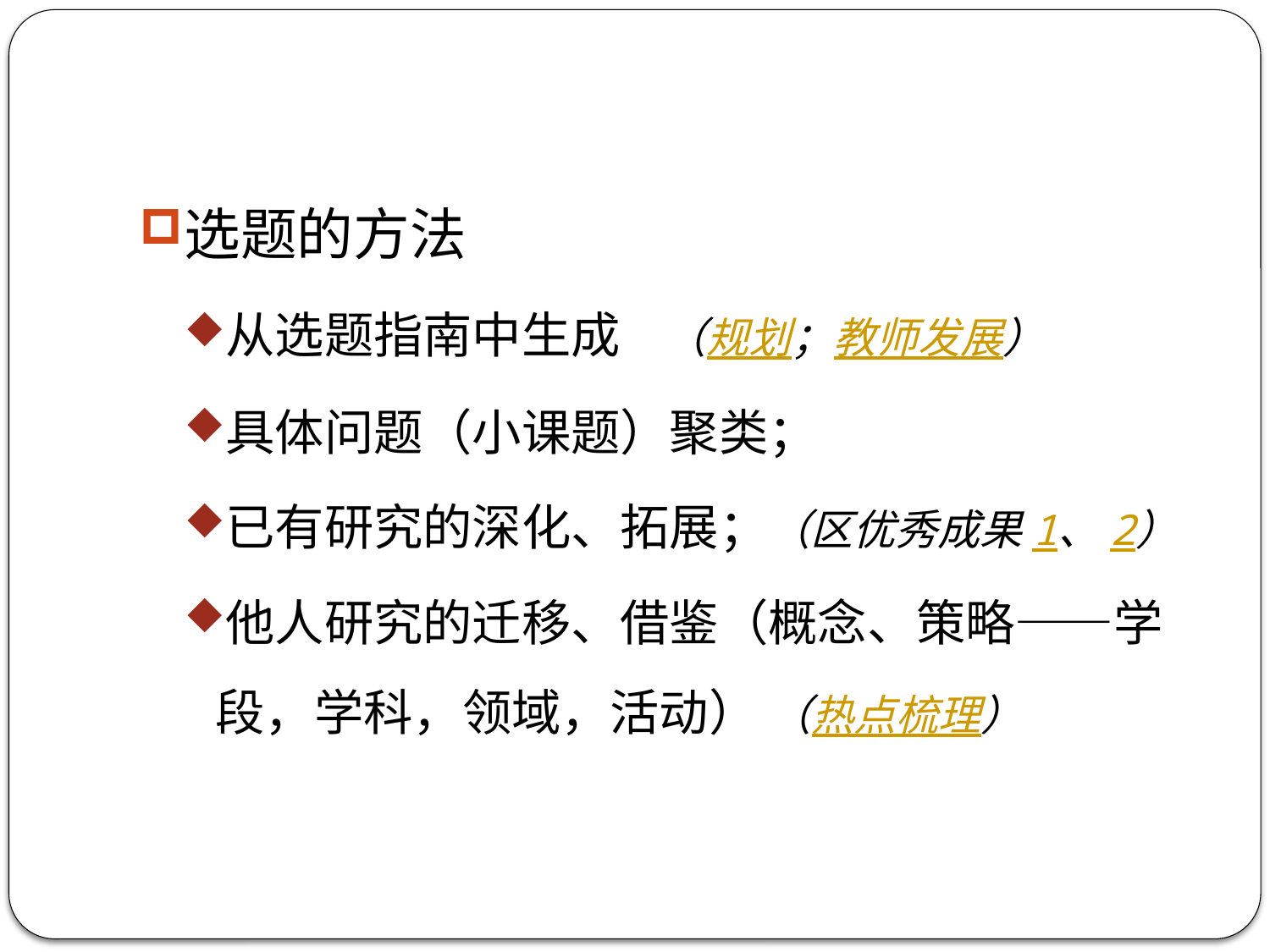

#
选题的方法
从选题指南中生成    （规划；教师发展）
具体问题（小课题）聚类；
已有研究的深化、拓展；（区优秀成果1、2）
他人研究的迁移、借鉴（概念、策略——学段，学科，领域，活动） （热点梳理）